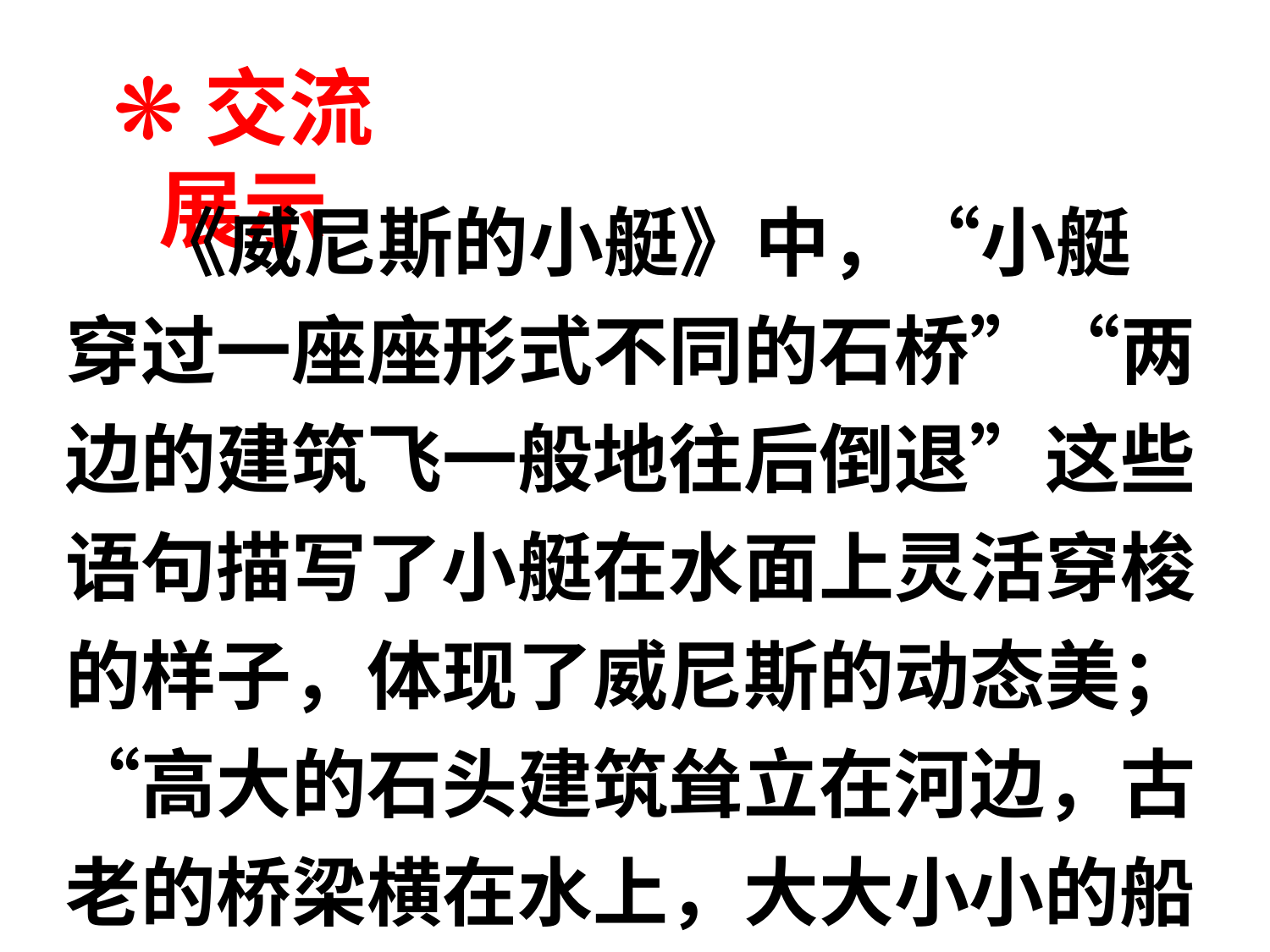

❋交流展示
    《威尼斯的小艇》中，“小艇穿过一座座形式不同的石桥”“两边的建筑飞一般地往后倒退”这些语句描写了小艇在水面上灵活穿梭的样子，体现了威尼斯的动态美；“高大的石头建筑耸立在河边，古老的桥梁横在水上，大大小小的船都停泊在码头上。